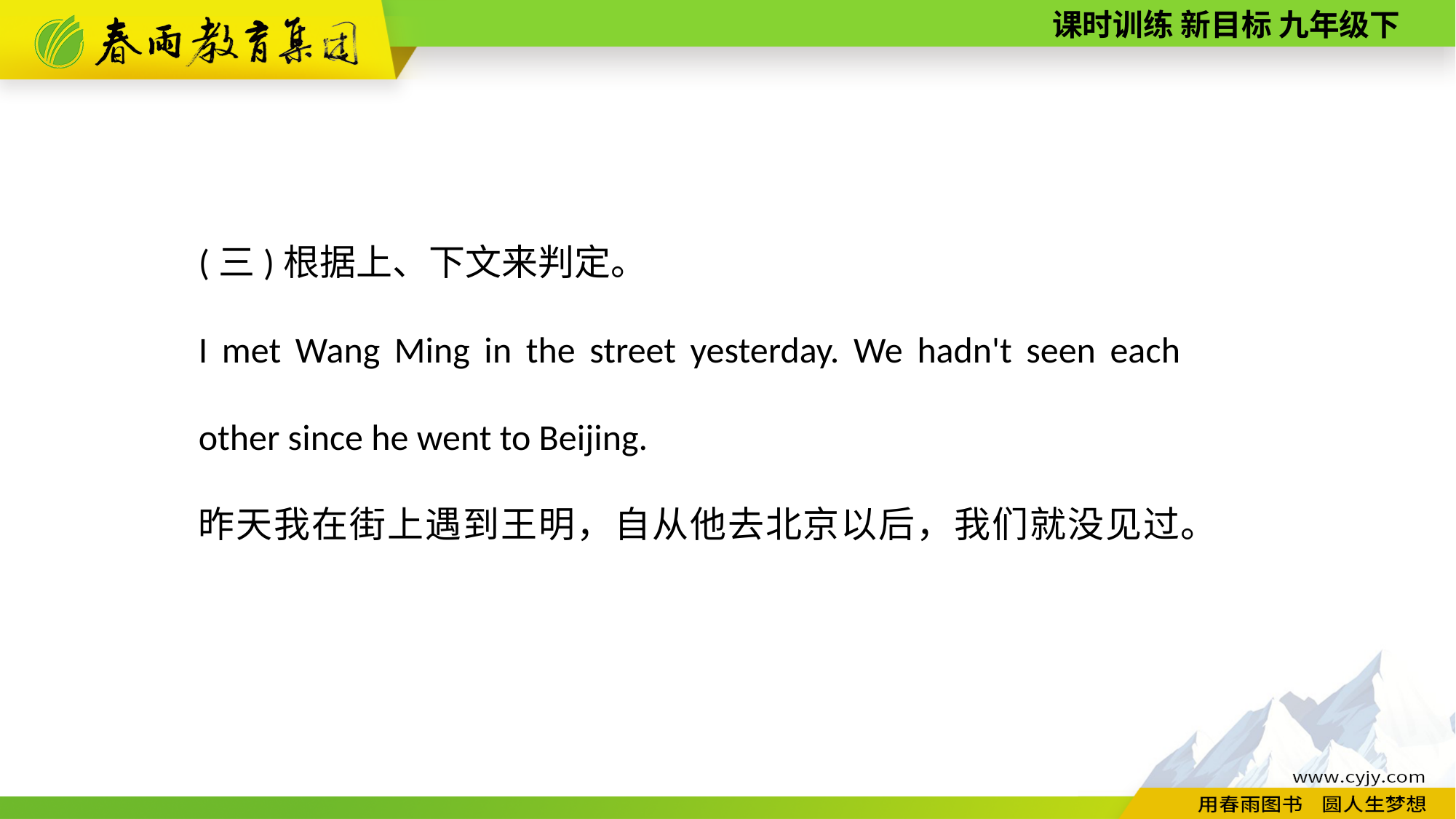

(三)根据上、下文来判定。
I met Wang Ming in the street yesterday. We hadn't seen each other since he went to Beijing.
昨天我在街上遇到王明，自从他去北京以后，我们就没见过。